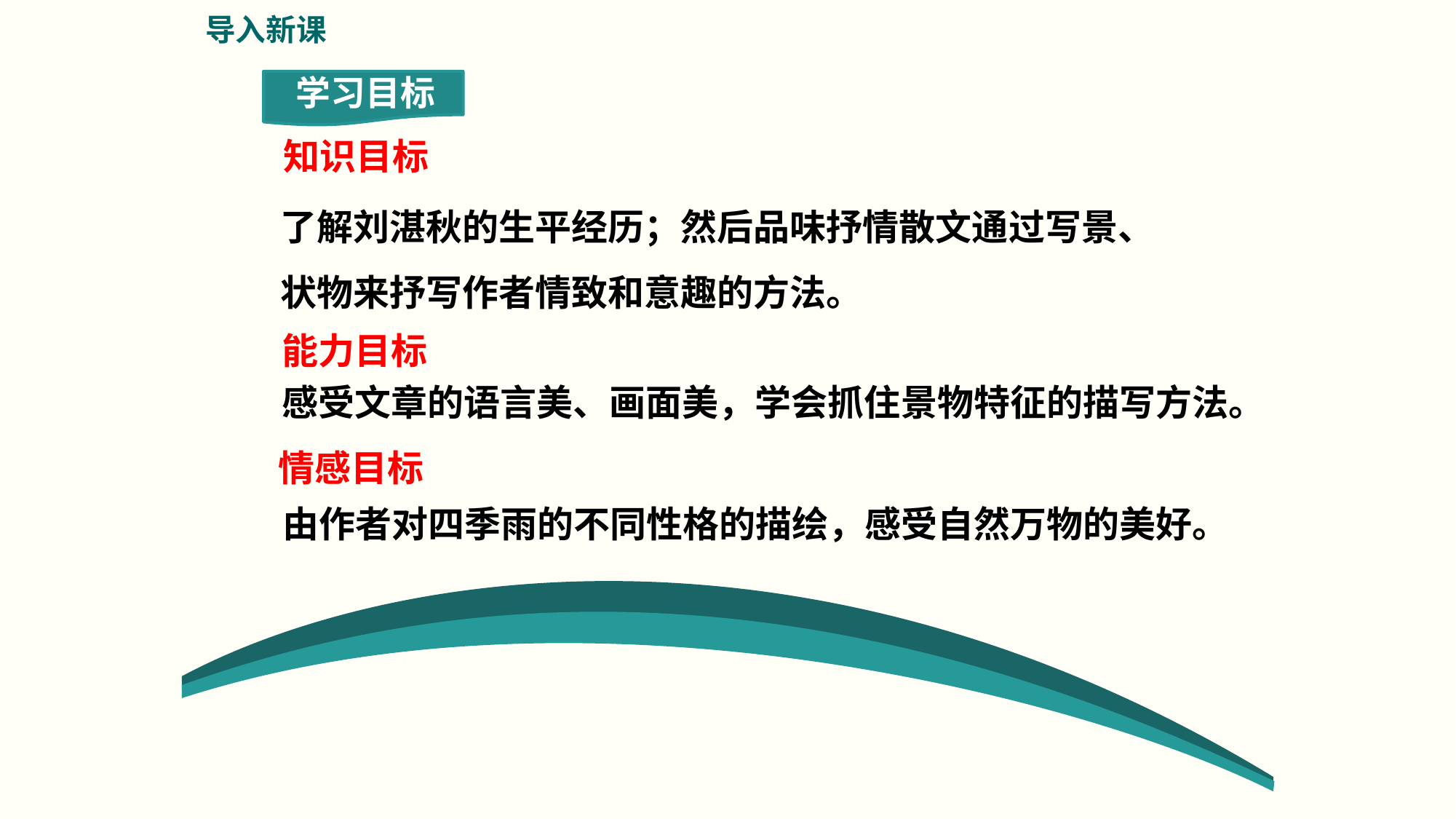

导入新课
https://www.ypppt.com/
学习目标

知识目标
了解刘湛秋的生平经历；然后品味抒情散文通过写景、状物来抒写作者情致和意趣的方法。
能力目标
感受文章的语言美、画面美，学会抓住景物特征的描写方法。
情感目标
由作者对四季雨的不同性格的描绘，感受自然万物的美好。